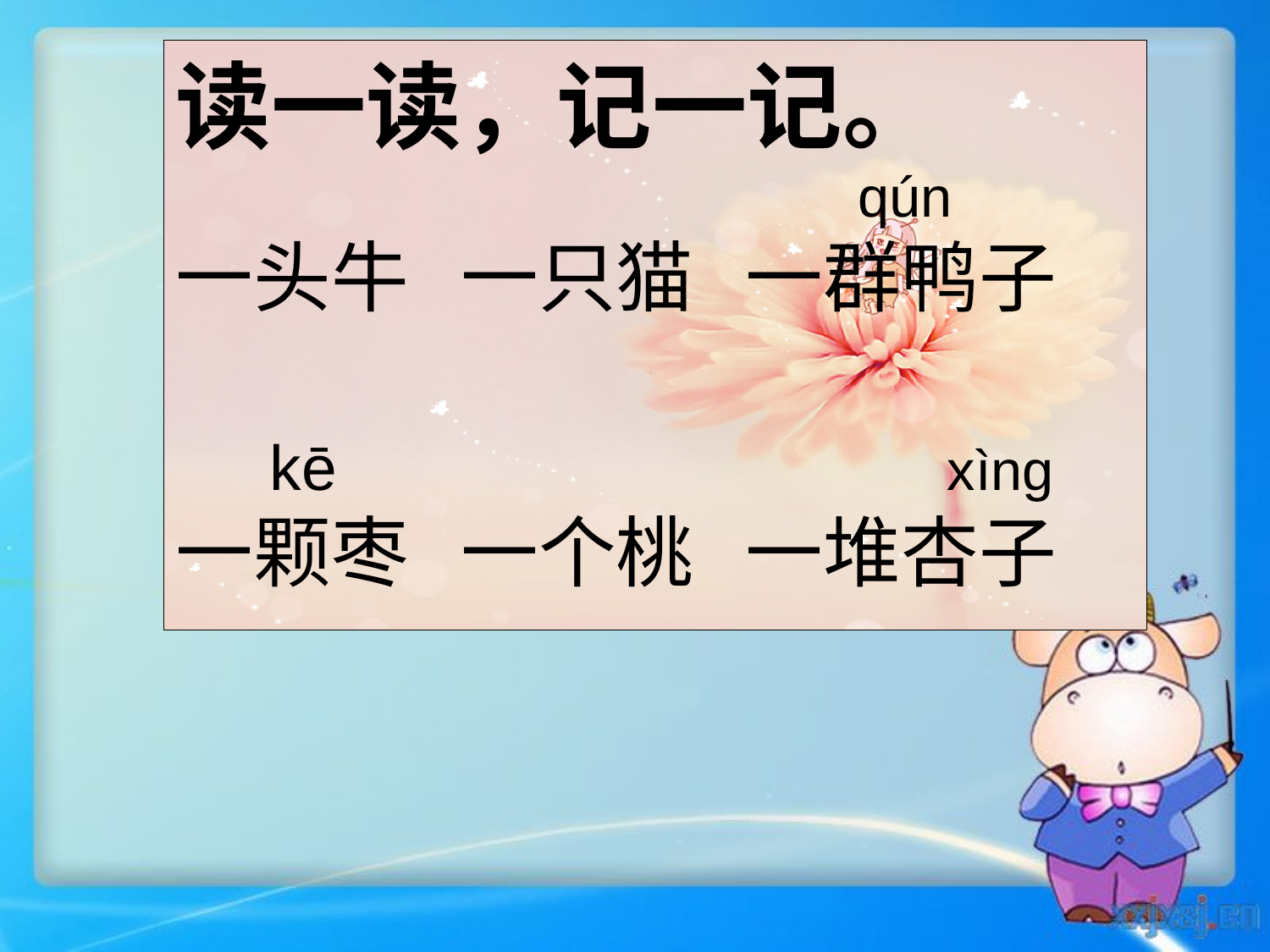

读一读，记一记。
                                                                            qún
一头牛   一只猫   一群鸭子

          kē                                                                  xìng
一颗枣   一个桃   一堆杏子